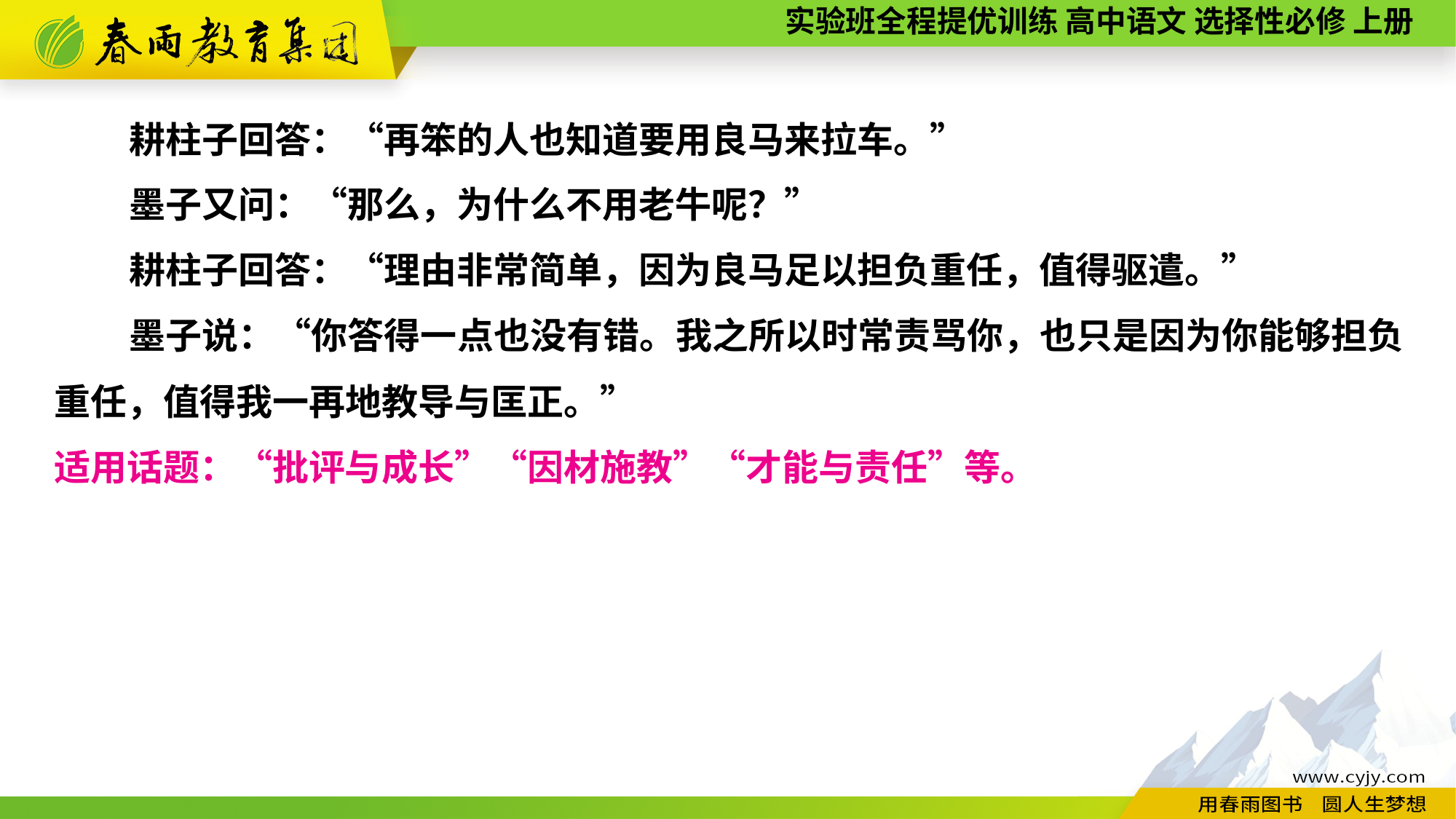

耕柱子回答：“再笨的人也知道要用良马来拉车。”
墨子又问：“那么，为什么不用老牛呢？”
耕柱子回答：“理由非常简单，因为良马足以担负重任，值得驱遣。”
墨子说：“你答得一点也没有错。我之所以时常责骂你，也只是因为你能够担负重任，值得我一再地教导与匡正。”
适用话题：“批评与成长”“因材施教”“才能与责任”等。